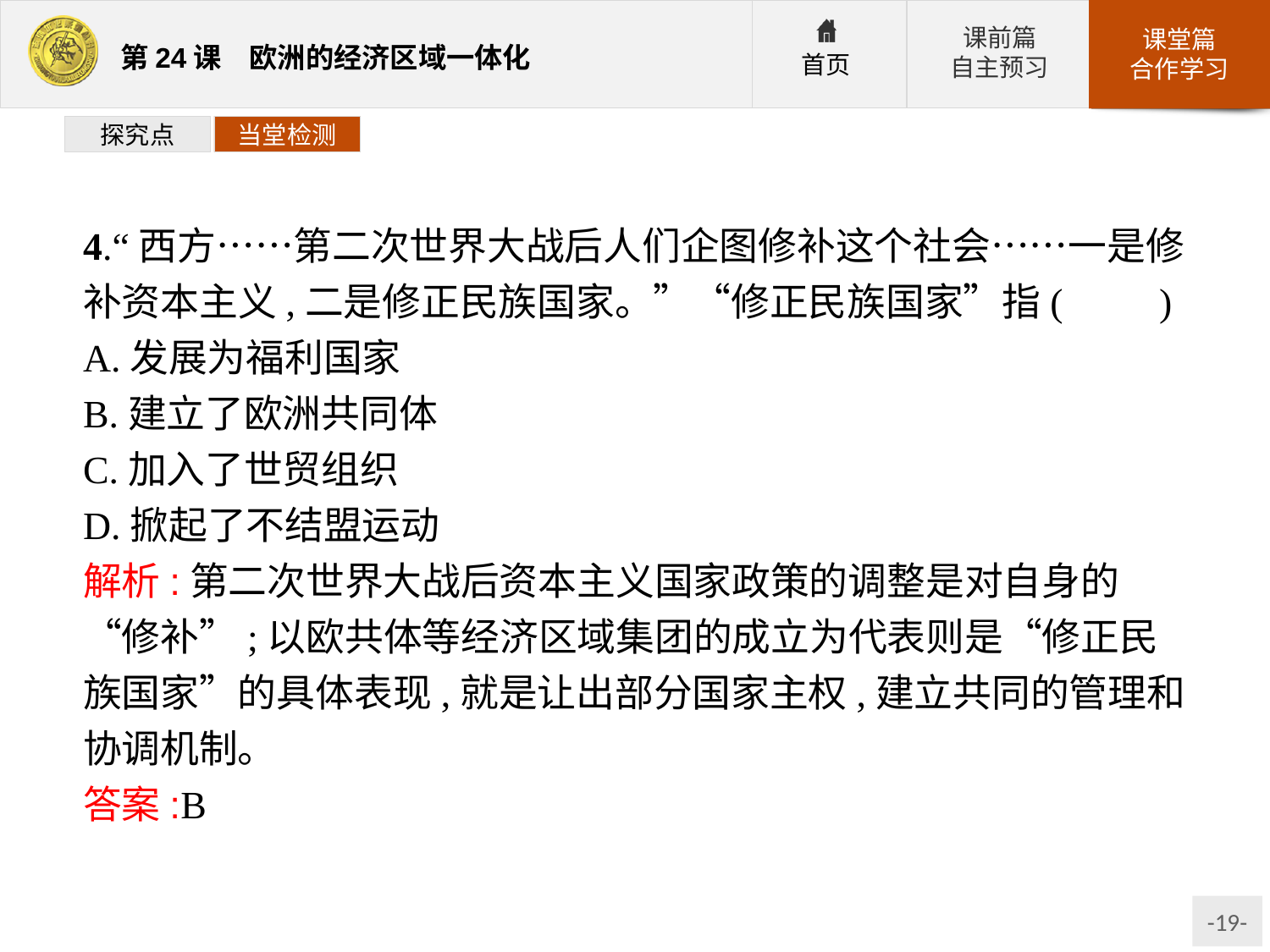

探究点
当堂检测
4.“西方……第二次世界大战后人们企图修补这个社会……一是修补资本主义,二是修正民族国家。”“修正民族国家”指(　　)
A.发展为福利国家
B.建立了欧洲共同体
C.加入了世贸组织
D.掀起了不结盟运动
解析:第二次世界大战后资本主义国家政策的调整是对自身的“修补”;以欧共体等经济区域集团的成立为代表则是“修正民族国家”的具体表现,就是让出部分国家主权,建立共同的管理和协调机制。
答案:B